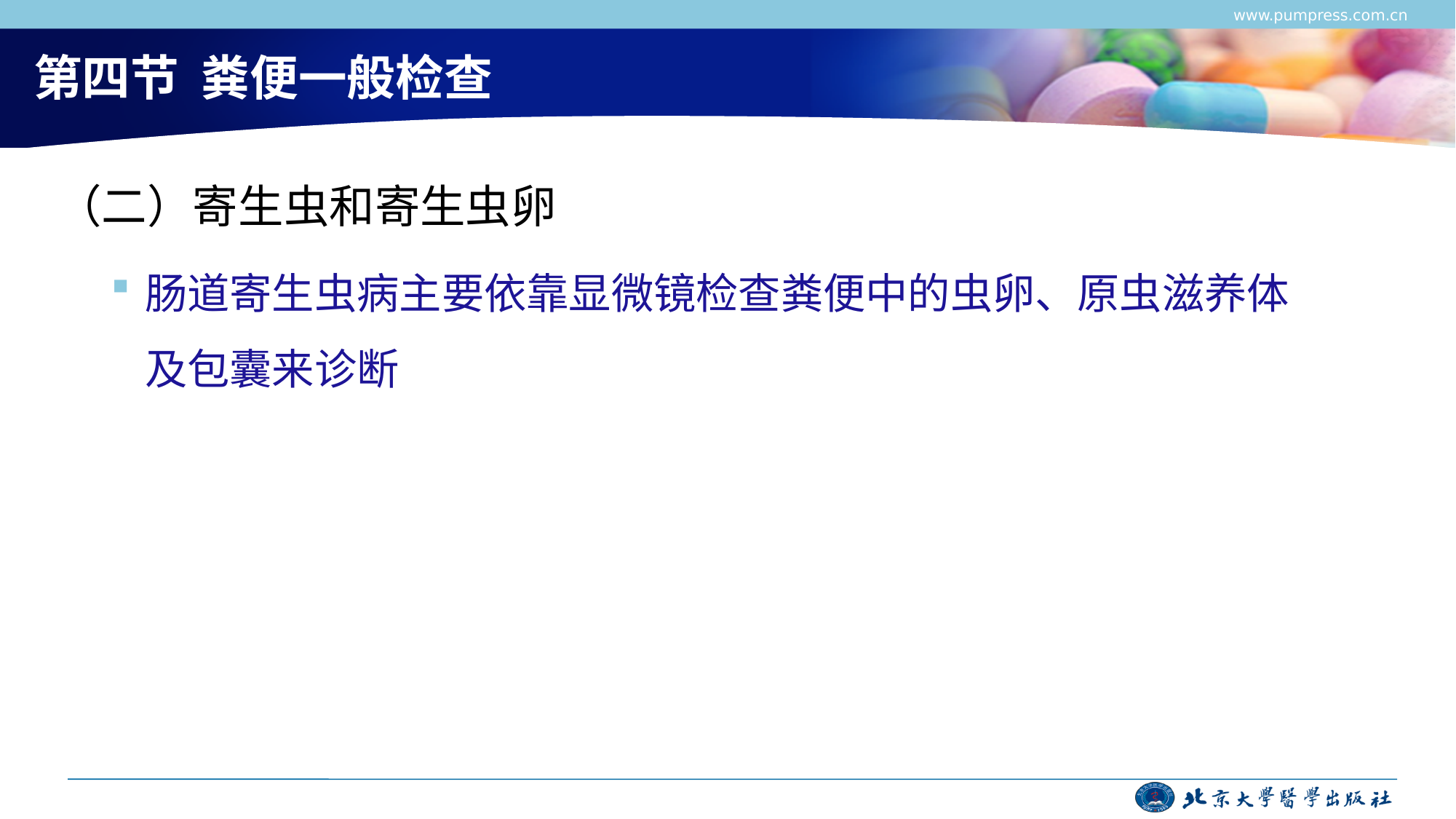

www.pumpress.com.cn
# 第四节  粪便一般检查
（二）寄生虫和寄生虫卵
肠道寄生虫病主要依靠显微镜检查粪便中的虫卵、原虫滋养体及包囊来诊断